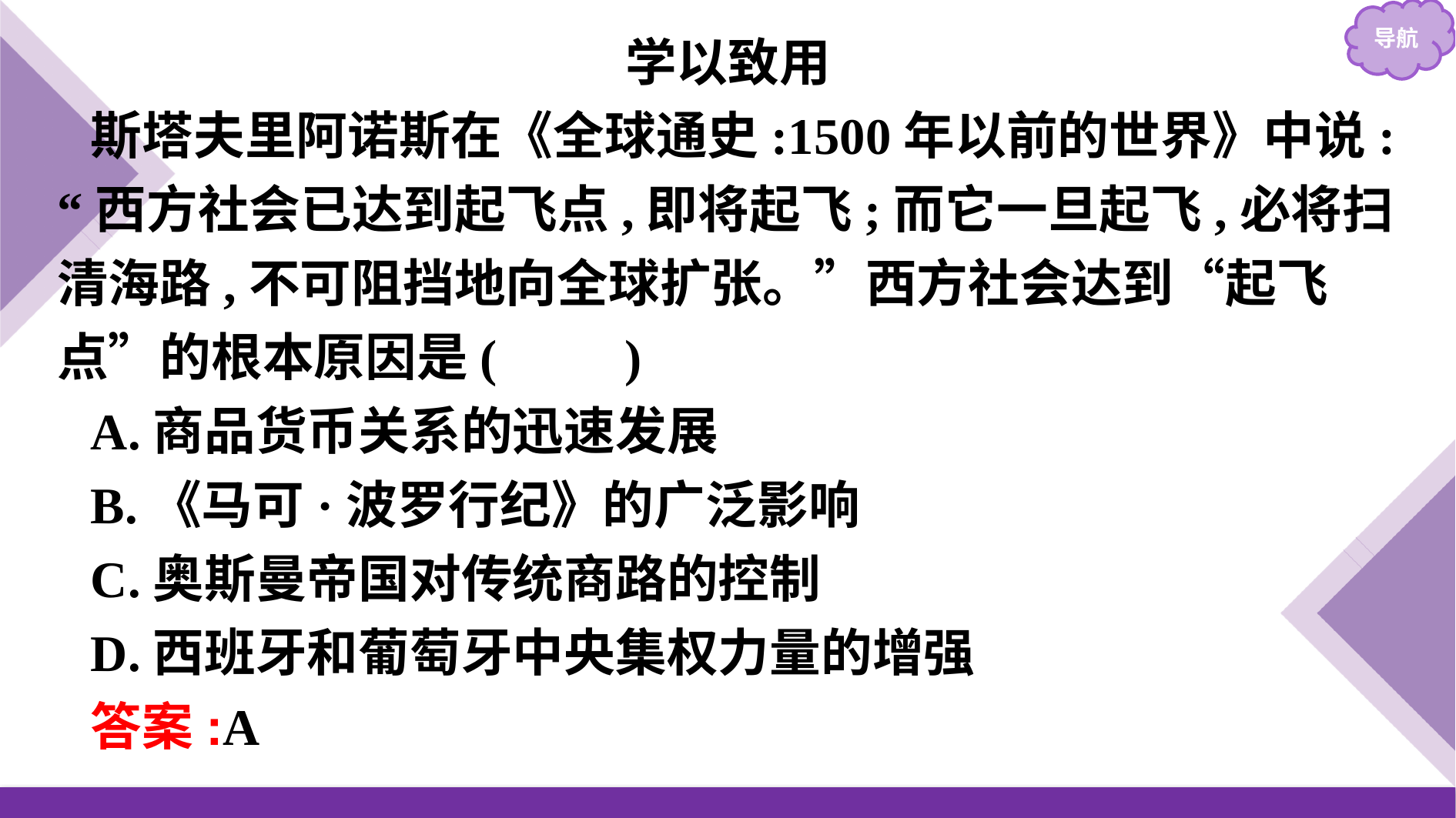

学以致用
斯塔夫里阿诺斯在《全球通史:1500年以前的世界》中说: “西方社会已达到起飞点,即将起飞;而它一旦起飞,必将扫清海路,不可阻挡地向全球扩张。”西方社会达到“起飞点”的根本原因是(　　)
A.商品货币关系的迅速发展
B.《马可·波罗行纪》的广泛影响
C.奥斯曼帝国对传统商路的控制
D.西班牙和葡萄牙中央集权力量的增强
答案:A